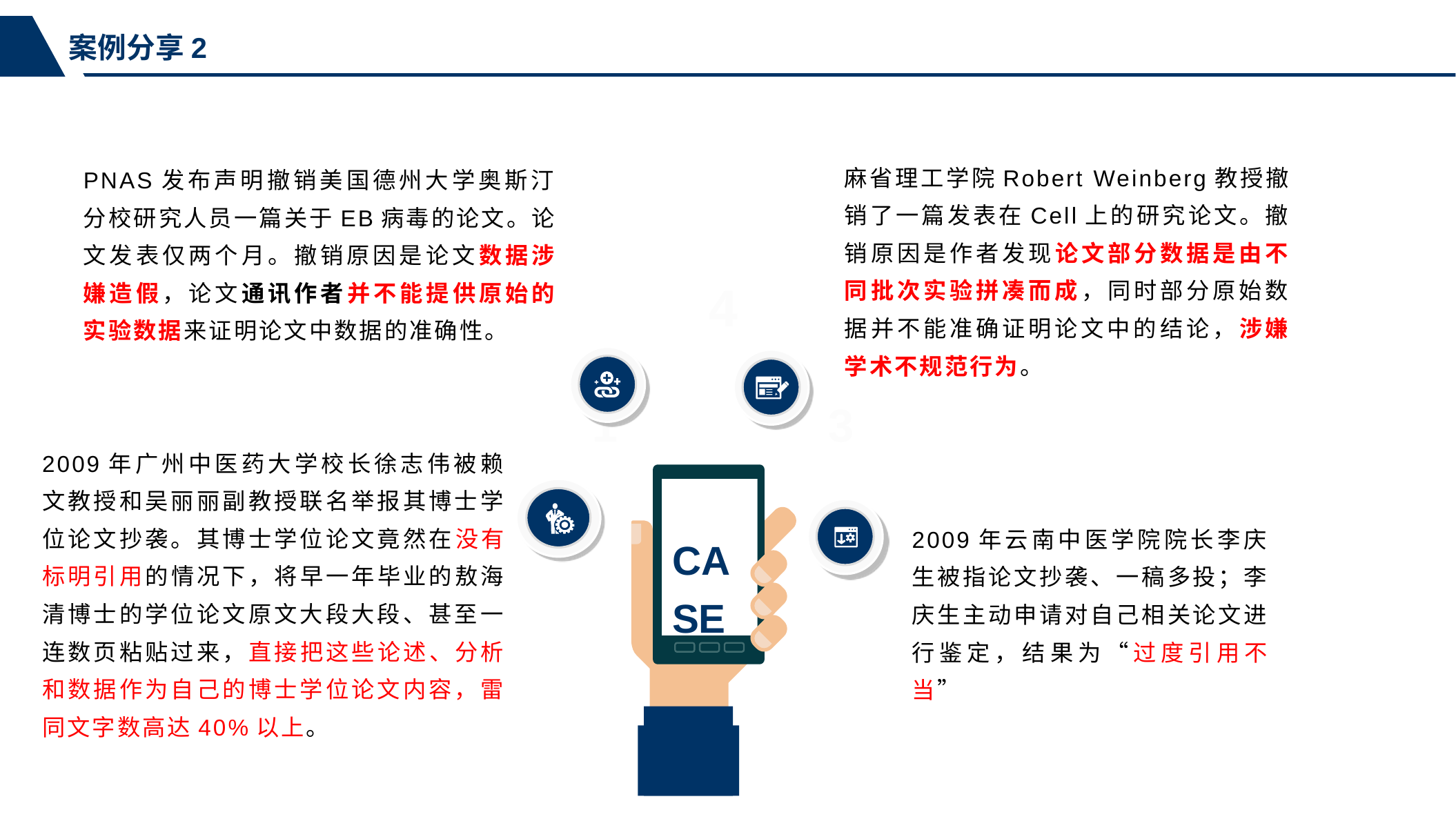

案例分享2

麻省理工学院Robert Weinberg教授撤销了一篇发表在Cell上的研究论文。撤销原因是作者发现论文部分数据是由不同批次实验拼凑而成，同时部分原始数据并不能准确证明论文中的结论，涉嫌学术不规范行为。
PNAS发布声明撤销美国德州大学奥斯汀分校研究人员一篇关于EB病毒的论文。论文发表仅两个月。撤销原因是论文数据涉嫌造假，论文通讯作者并不能提供原始的实验数据来证明论文中数据的准确性。
4

1
3
2009年广州中医药大学校长徐志伟被赖文教授和吴丽丽副教授联名举报其博士学位论文抄袭。其博士学位论文竟然在没有标明引用的情况下，将早一年毕业的敖海清博士的学位论文原文大段大段、甚至一连数页粘贴过来，直接把这些论述、分析和数据作为自己的博士学位论文内容，雷同文字数高达40%以上。

CASE

2
2009年云南中医学院院长李庆生被指论文抄袭、一稿多投；李庆生主动申请对自己相关论文进行鉴定，结果为“过度引用不当”